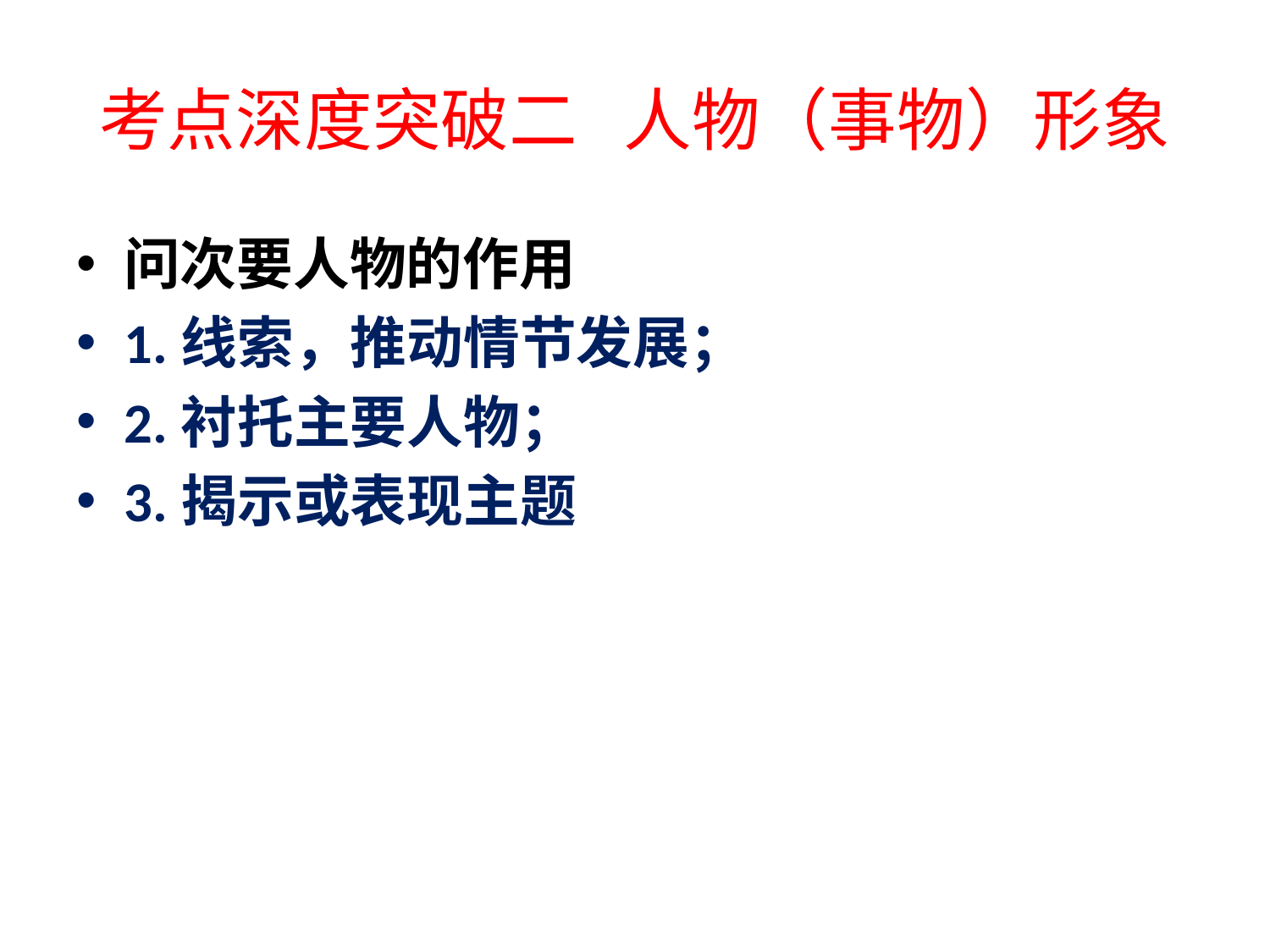

# 考点深度突破二   人物（事物）形象
问次要人物的作用
1.线索，推动情节发展；
2.衬托主要人物；
3.揭示或表现主题